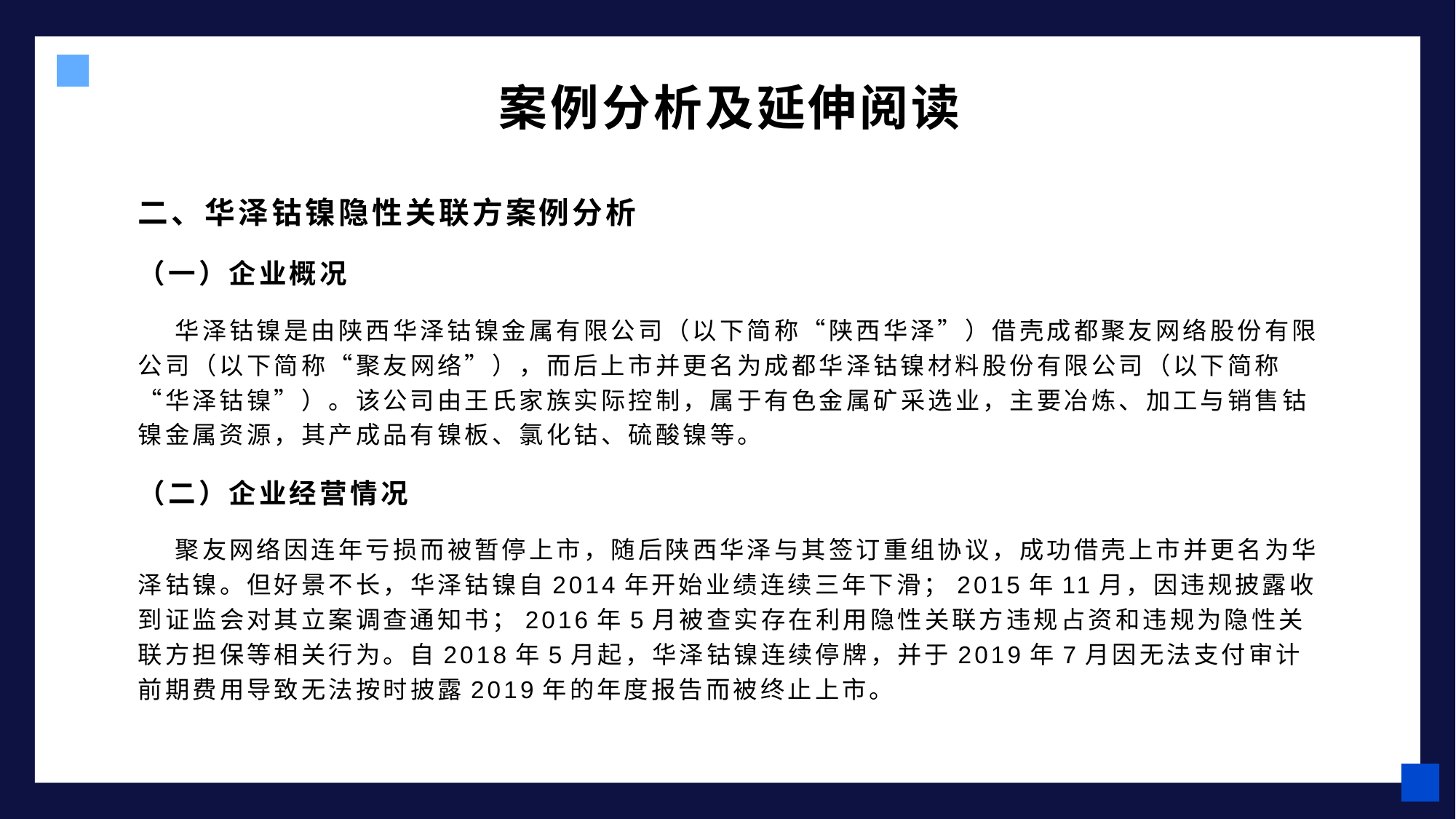

案例分析及延伸阅读
二、华泽钴镍隐性关联方案例分析
（一）企业概况
华泽钴镍是由陕西华泽钴镍金属有限公司（以下简称“陕西华泽”）借壳成都聚友网络股份有限公司（以下简称“聚友网络”），而后上市并更名为成都华泽钴镍材料股份有限公司（以下简称“华泽钴镍”）。该公司由王氏家族实际控制，属于有色金属矿采选业，主要冶炼、加工与销售钴镍金属资源，其产成品有镍板、氯化钴、硫酸镍等。
（二）企业经营情况
聚友网络因连年亏损而被暂停上市，随后陕西华泽与其签订重组协议，成功借壳上市并更名为华泽钴镍。但好景不长，华泽钴镍自2014年开始业绩连续三年下滑；2015年11月，因违规披露收到证监会对其立案调查通知书；2016年5月被查实存在利用隐性关联方违规占资和违规为隐性关联方担保等相关行为。自2018年5月起，华泽钴镍连续停牌，并于2019年7月因无法支付审计前期费用导致无法按时披露2019年的年度报告而被终止上市。